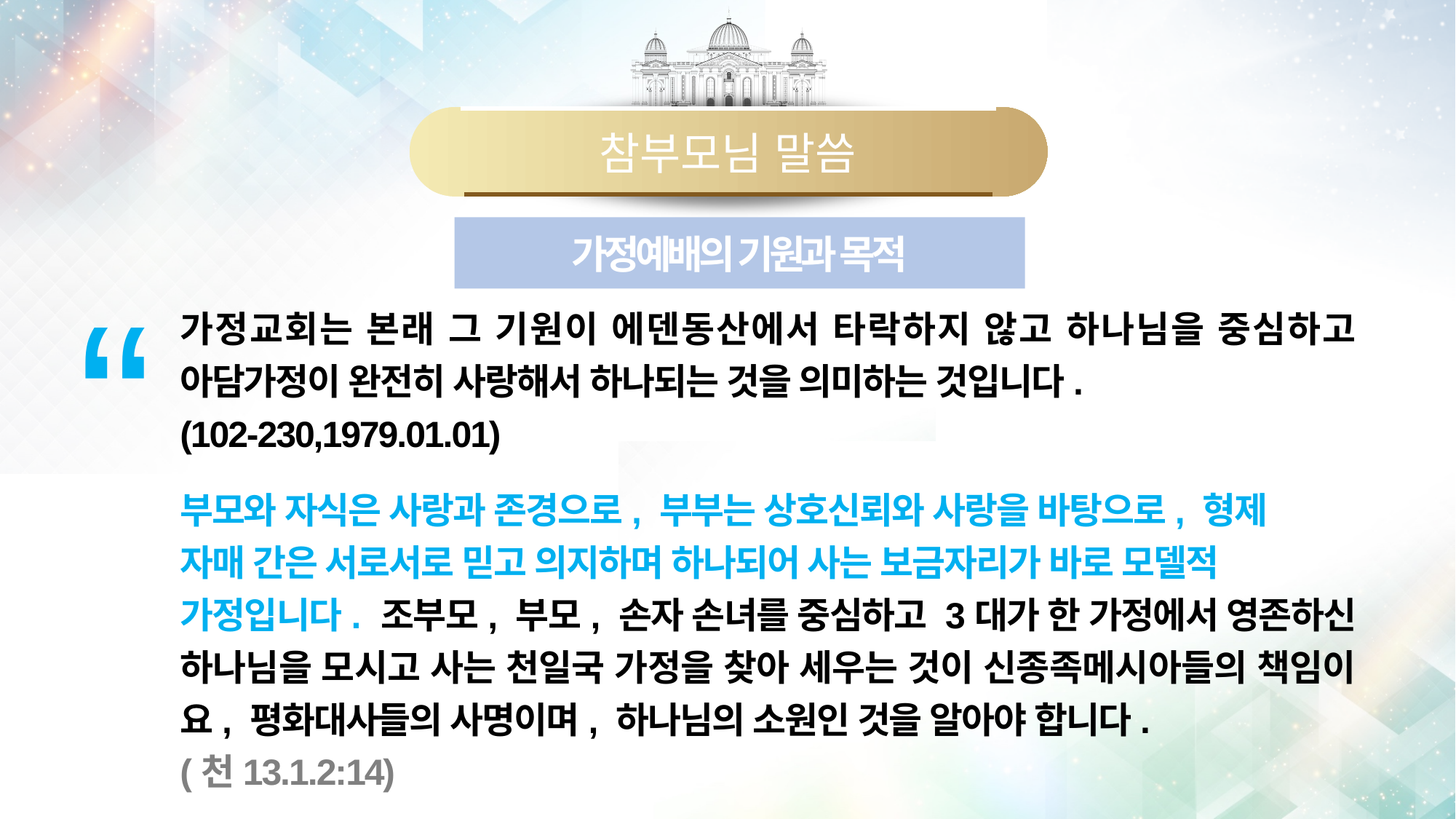

참부모님 말씀
가정예배의 기원과 목적
“

가정교회는 본래 그 기원이 에덴동산에서 타락하지 않고 하나님을 중심하고 아담가정이 완전히 사랑해서 하나되는 것을 의미하는 것입니다.
(102-230,1979.01.01)

부모와 자식은 사랑과 존경으로, 부부는 상호신뢰와 사랑을 바탕으로, 형제
자매 간은 서로서로 믿고 의지하며 하나되어 사는 보금자리가 바로 모델적
가정입니다. 조부모, 부모, 손자 손녀를 중심하고 3대가 한 가정에서 영존하신 하나님을 모시고 사는 천일국 가정을 찾아 세우는 것이 신종족메시아들의 책임이요, 평화대사들의 사명이며, 하나님의 소원인 것을 알아야 합니다.
(천13.1.2:14)